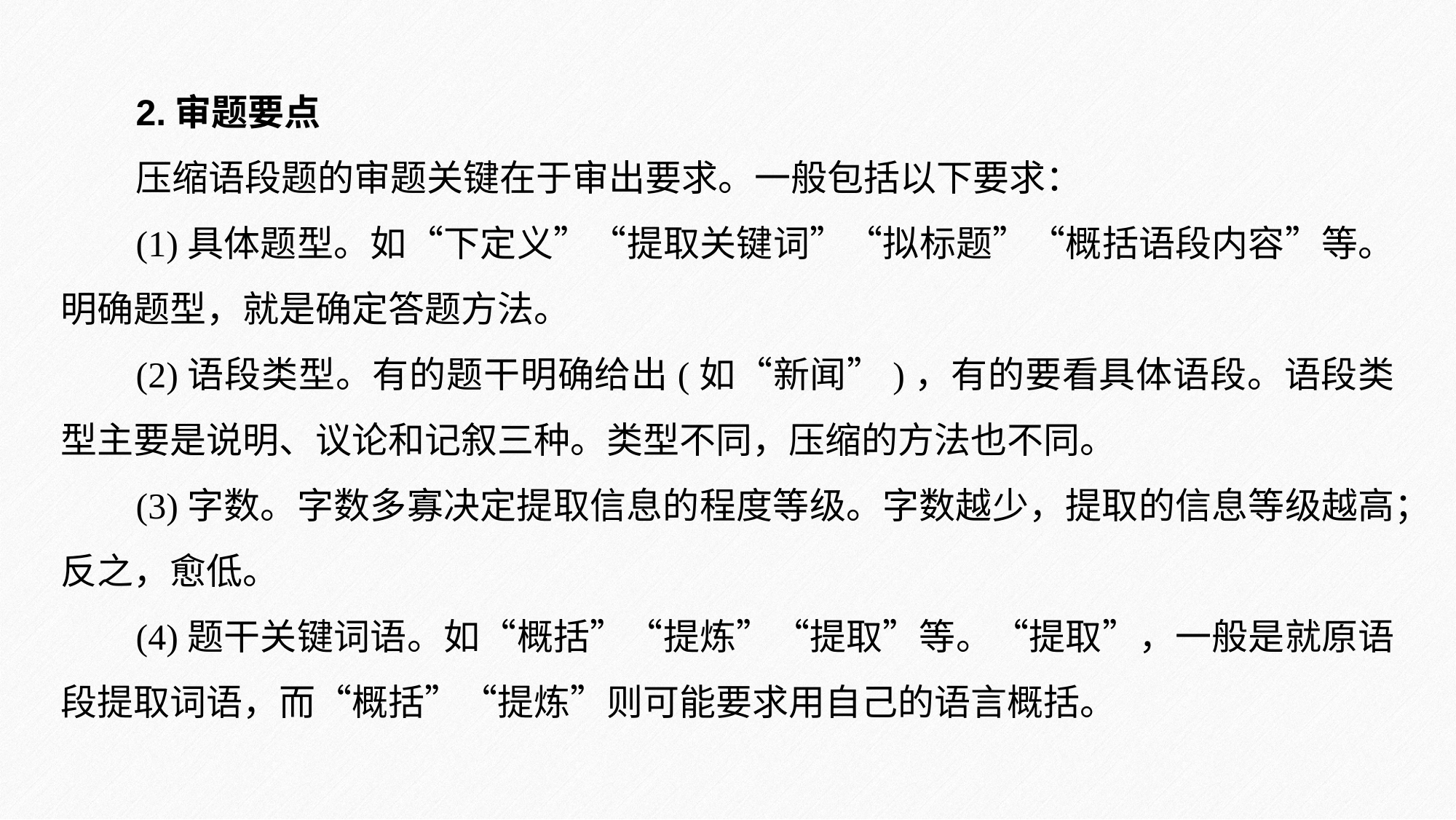

2.审题要点
压缩语段题的审题关键在于审出要求。一般包括以下要求：
(1)具体题型。如“下定义”“提取关键词”“拟标题”“概括语段内容”等。明确题型，就是确定答题方法。
(2)语段类型。有的题干明确给出(如“新闻”)，有的要看具体语段。语段类型主要是说明、议论和记叙三种。类型不同，压缩的方法也不同。
(3)字数。字数多寡决定提取信息的程度等级。字数越少，提取的信息等级越高；反之，愈低。
(4)题干关键词语。如“概括”“提炼”“提取”等。“提取”，一般是就原语段提取词语，而“概括”“提炼”则可能要求用自己的语言概括。